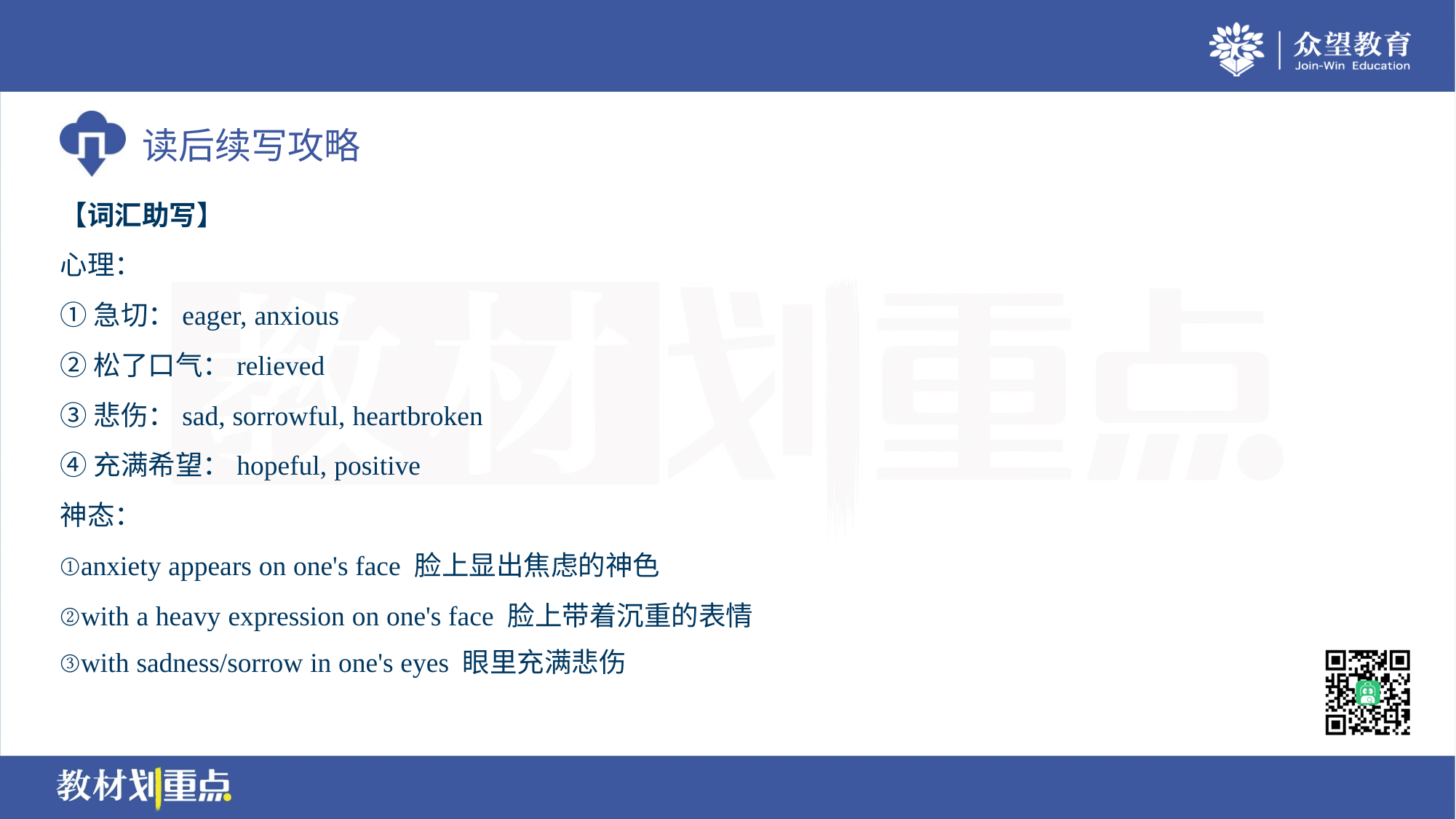

【词汇助写】
心理：
①急切：eager, anxious
②松了口气：relieved
③悲伤：sad, sorrowful, heartbroken
④充满希望：hopeful, positive
神态：
①anxiety appears on one's face 脸上显出焦虑的神色
②with a heavy expression on one's face 脸上带着沉重的表情
③with sadness/sorrow in one's eyes 眼里充满悲伤